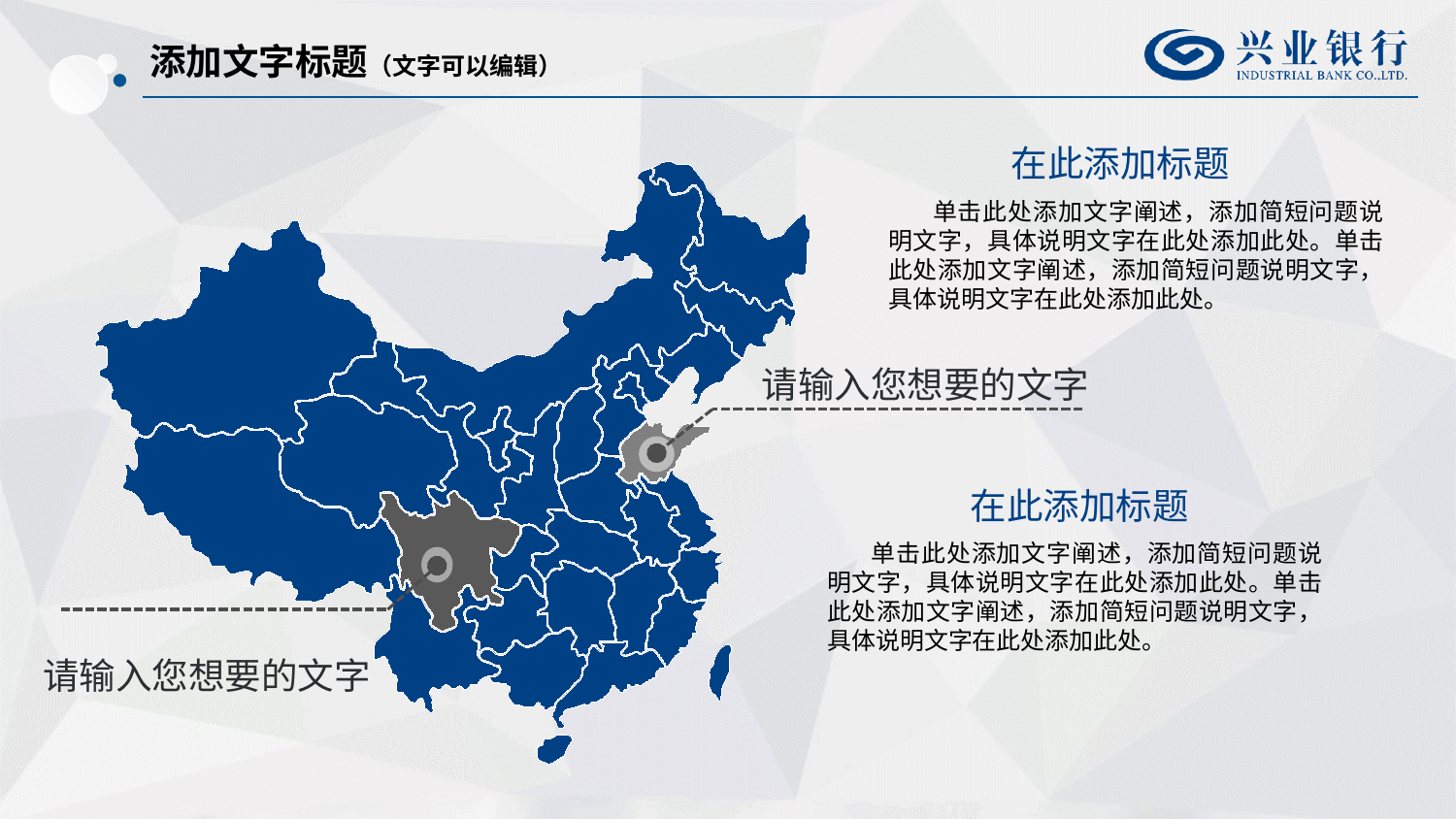

添加文字标题（文字可以编辑）
在此添加标题
      单击此处添加文字阐述，添加简短问题说明文字，具体说明文字在此处添加此处。单击此处添加文字阐述，添加简短问题说明文字，具体说明文字在此处添加此处。

请输入您想要的文字

在此添加标题
      单击此处添加文字阐述，添加简短问题说明文字，具体说明文字在此处添加此处。单击此处添加文字阐述，添加简短问题说明文字，具体说明文字在此处添加此处。

请输入您想要的文字